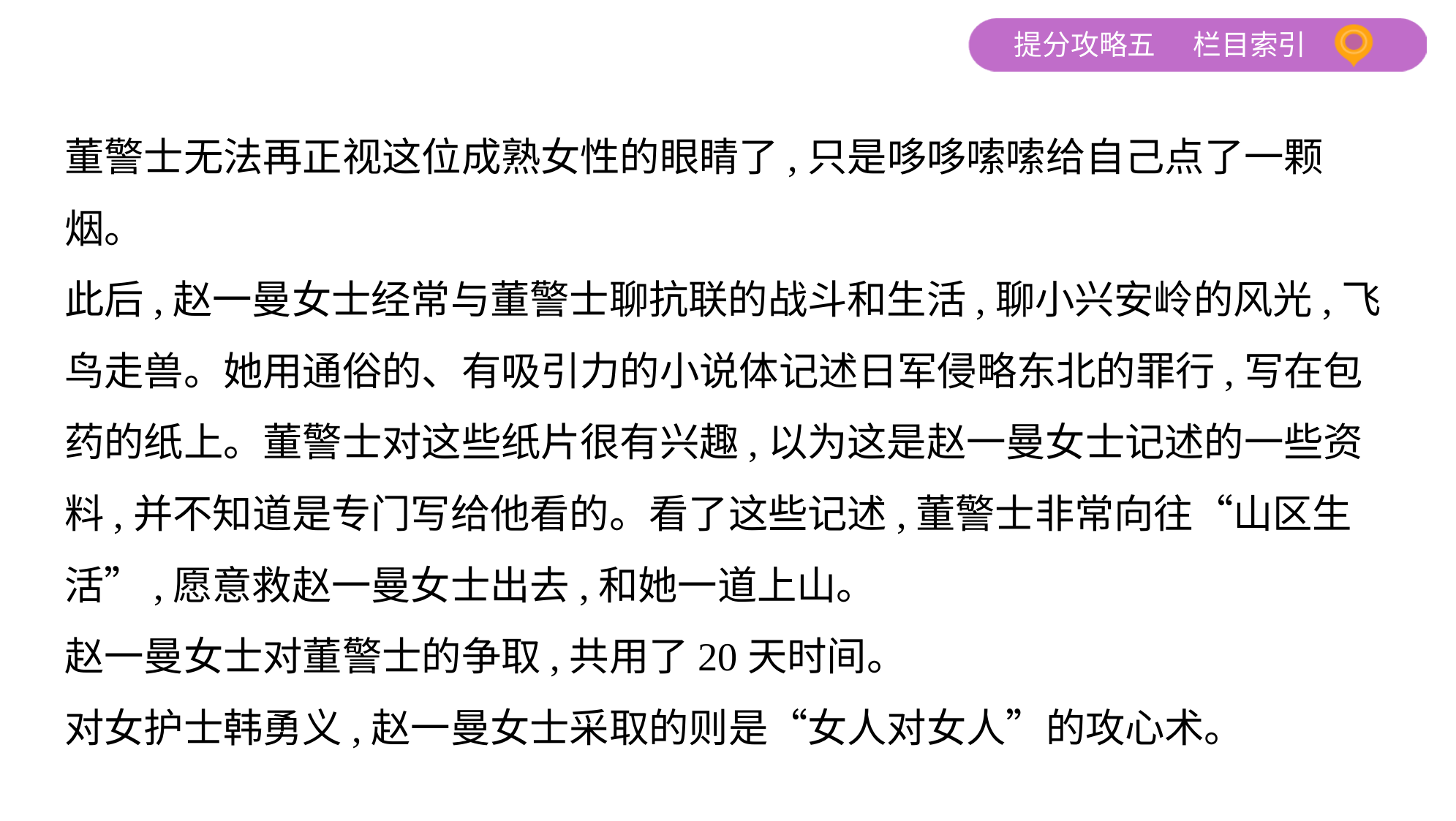

董警士无法再正视这位成熟女性的眼睛了,只是哆哆嗦嗦给自己点了一颗
烟。
此后,赵一曼女士经常与董警士聊抗联的战斗和生活,聊小兴安岭的风光,飞
鸟走兽。她用通俗的、有吸引力的小说体记述日军侵略东北的罪行,写在包
药的纸上。董警士对这些纸片很有兴趣,以为这是赵一曼女士记述的一些资
料,并不知道是专门写给他看的。看了这些记述,董警士非常向往“山区生
活”,愿意救赵一曼女士出去,和她一道上山。
赵一曼女士对董警士的争取,共用了20天时间。
对女护士韩勇义,赵一曼女士采取的则是“女人对女人”的攻心术。